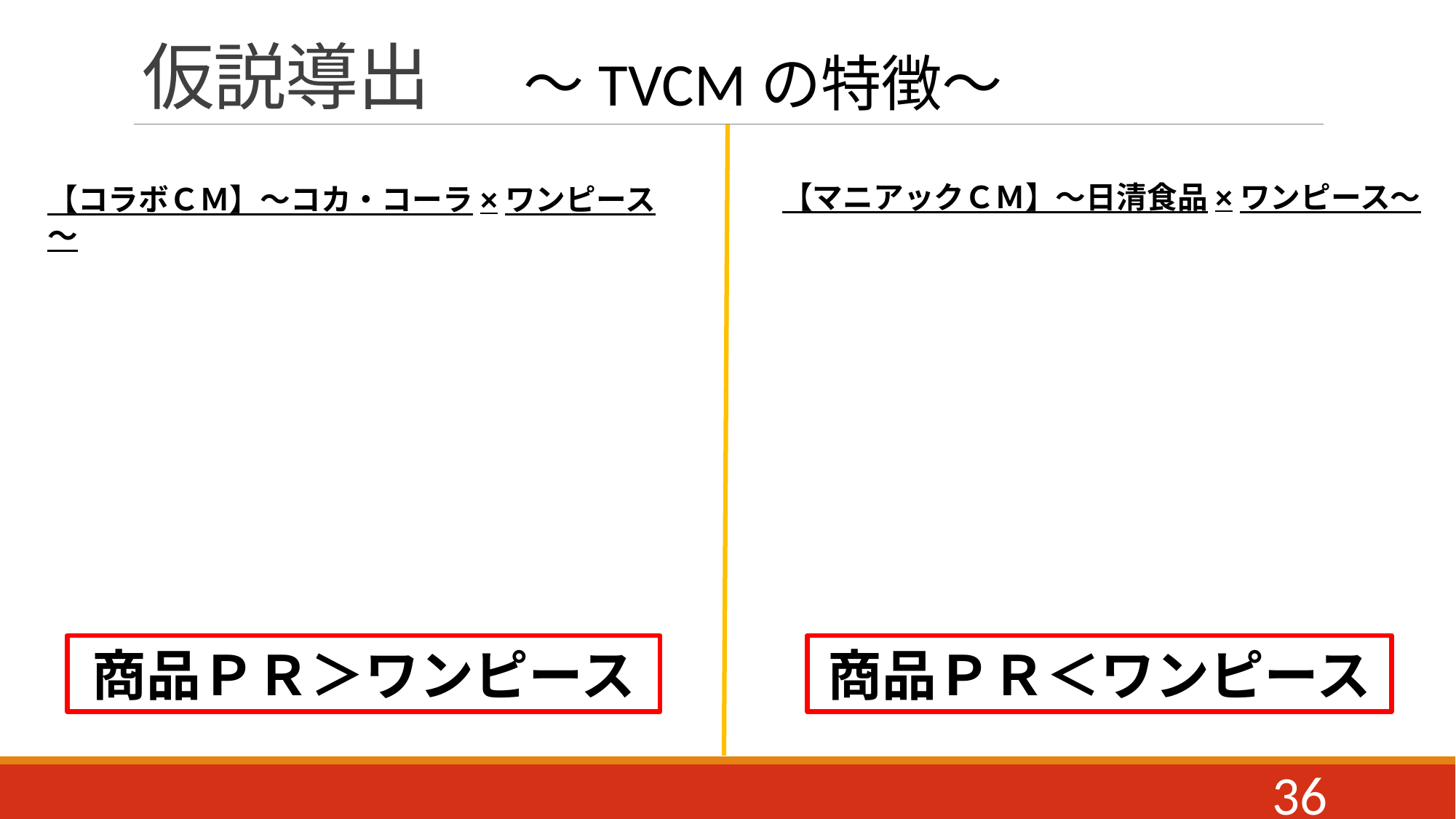

# 仮説導出
～TVCMの特徴～
【マニアックＣＭ】～日清食品×ワンピース～
【コラボＣＭ】～コカ・コーラ×ワンピース～
商品ＰＲ＞ワンピース
商品ＰＲ＜ワンピース
36